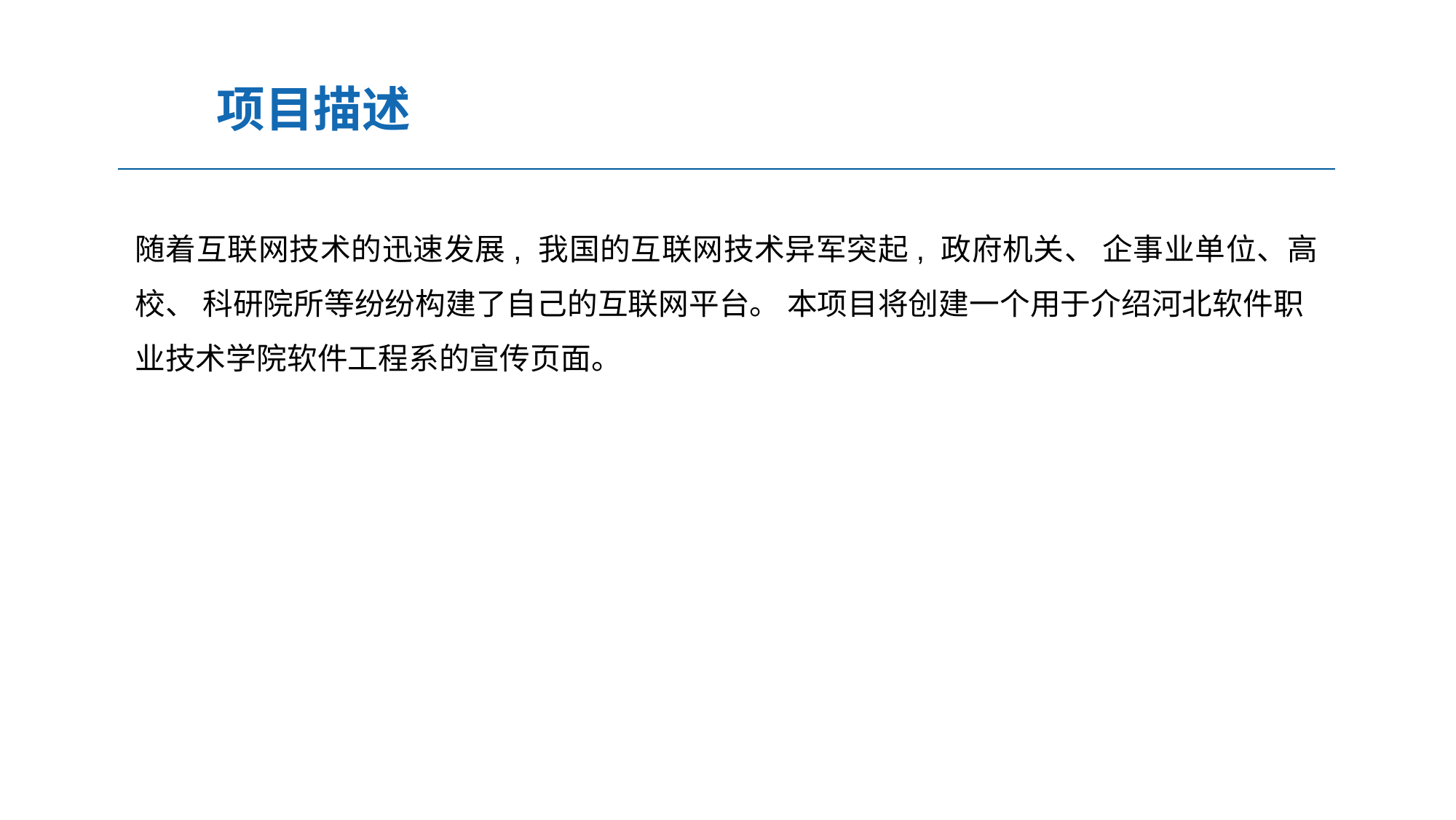

项目描述
随着互联网技术的迅速发展, 我国的互联网技术异军突起, 政府机关、 企事业单位、高校、 科研院所等纷纷构建了自己的互联网平台。 本项目将创建一个用于介绍河北软件职
业技术学院软件工程系的宣传页面。